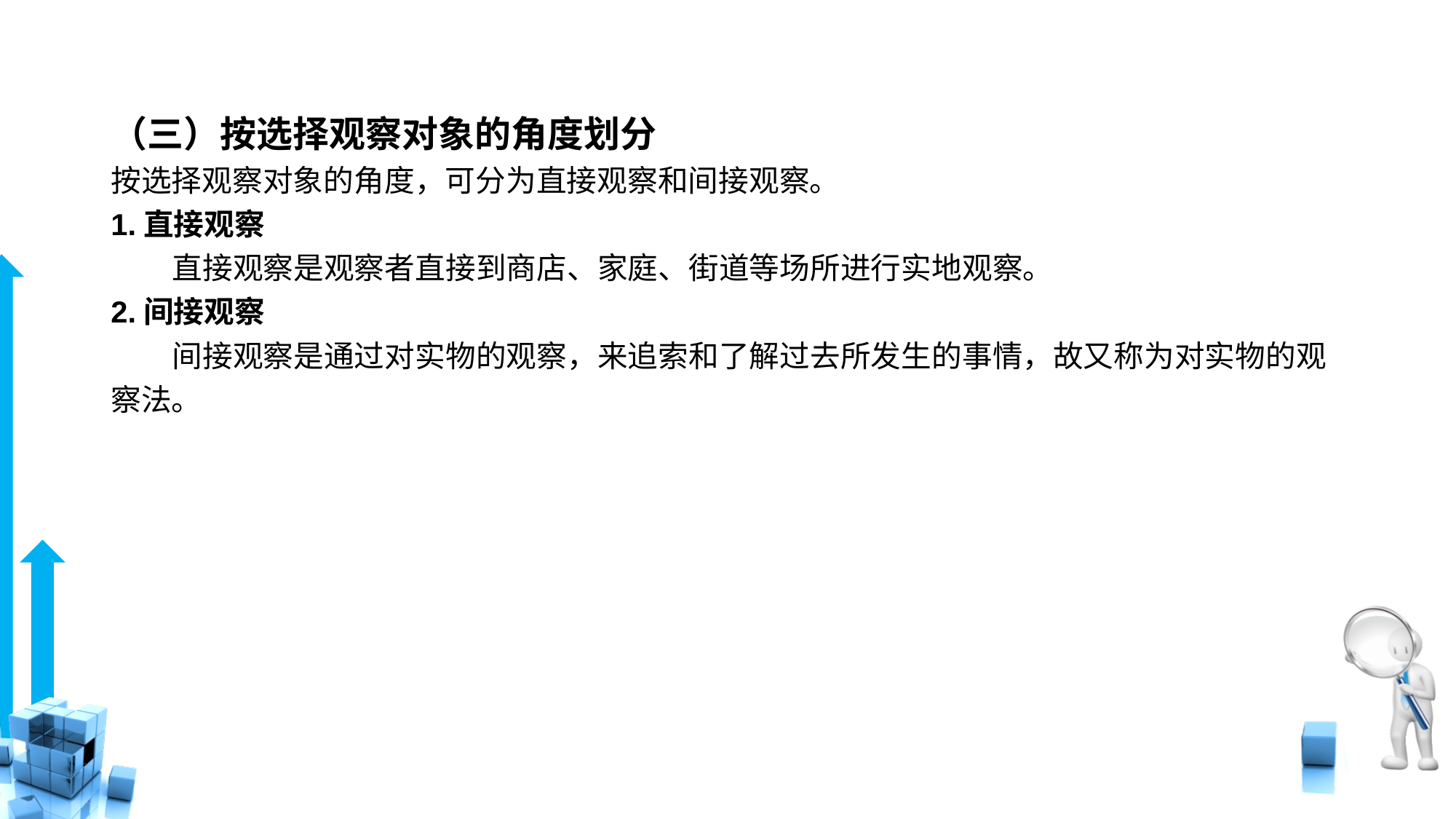

# （三）按选择观察对象的角度划分
按选择观察对象的角度，可分为直接观察和间接观察。
1.直接观察
        直接观察是观察者直接到商店、家庭、街道等场所进行实地观察。
2.间接观察
        间接观察是通过对实物的观察，来追索和了解过去所发生的事情，故又称为对实物的观察法。